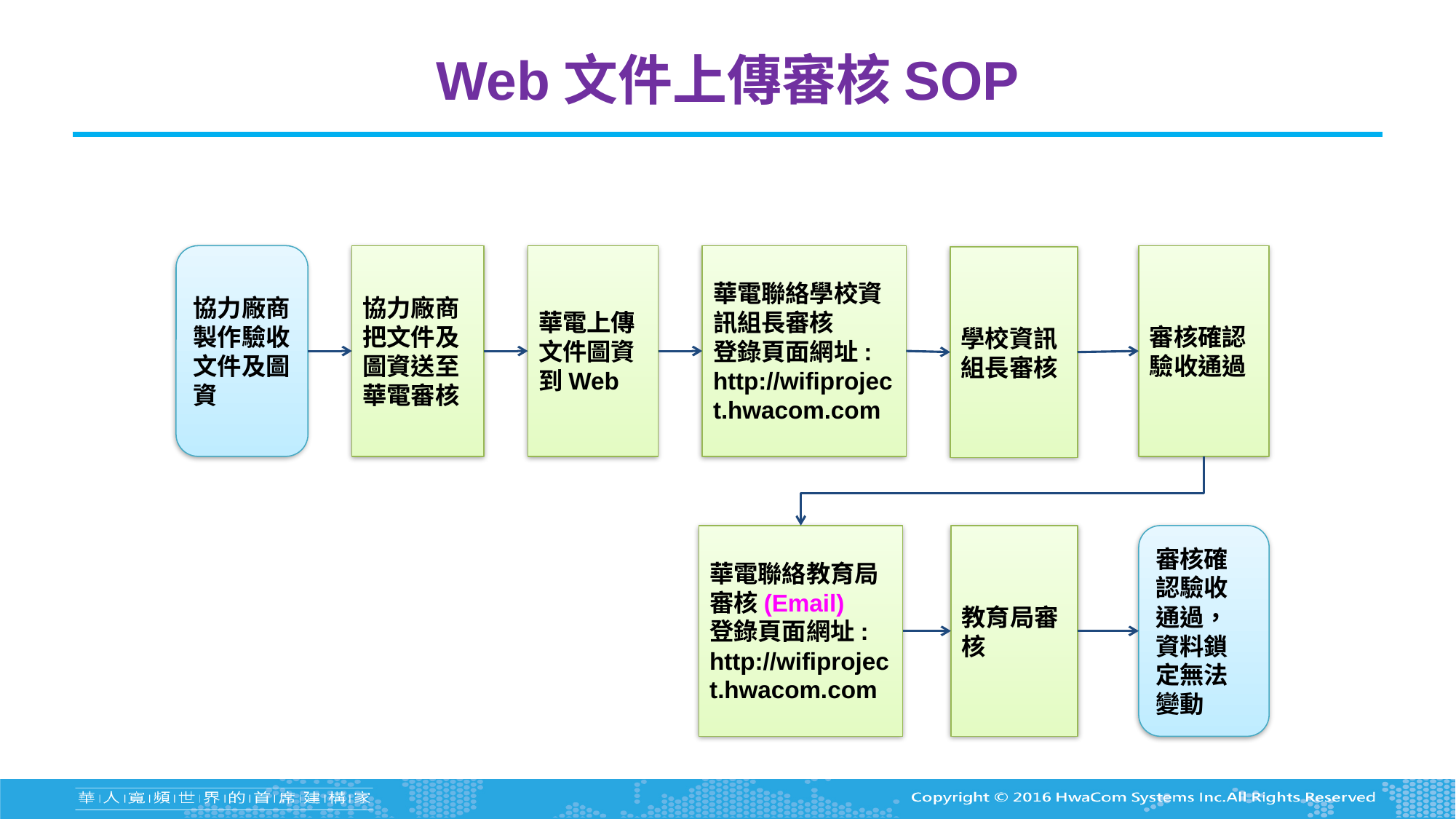

# Web文件上傳審核SOP
協力廠商製作驗收文件及圖資
協力廠商把文件及圖資送至華電審核
華電上傳文件圖資到Web
華電聯絡學校資訊組長審核
登錄頁面網址: http://wifiproject.hwacom.com
審核確認驗收通過
學校資訊組長審核
華電聯絡教育局
審核(Email)
登錄頁面網址: http://wifiproject.hwacom.com
教育局審核
審核確認驗收通過，資料鎖定無法變動